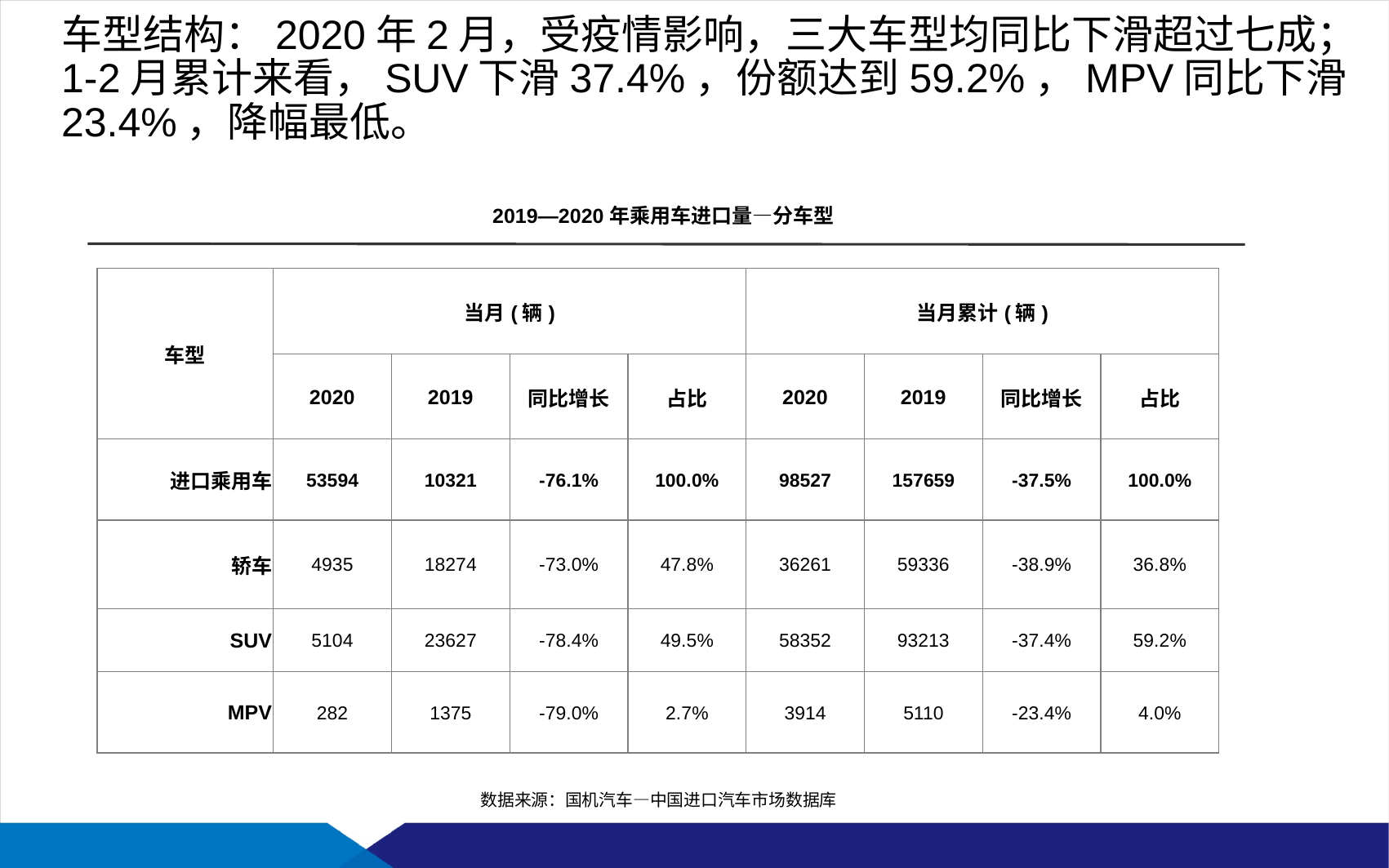

车型结构：2020年2月，受疫情影响，三大车型均同比下滑超过七成；1-2月累计来看，SUV下滑37.4%，份额达到59.2%，MPV同比下滑23.4%，降幅最低。
2019—2020年乘用车进口量—分车型

| 车型 | 当月(辆) |  |  |  | 当月累计(辆) |  |  |  |
| --- | --- | --- | --- | --- | --- | --- | --- | --- |
|  | 2020 | 2019 | 同比增长 | 占比 | 2020 | 2019 | 同比增长 | 占比 |
| 进口乘用车 | 53594 | 10321 | -76.1% | 100.0% | 98527 | 157659 | -37.5% | 100.0% |
| 轿车 | 4935 | 18274 | -73.0% | 47.8% | 36261 | 59336 | -38.9% | 36.8% |
| SUV | 5104 | 23627 | -78.4% | 49.5% | 58352 | 93213 | -37.4% | 59.2% |
| MPV | 282 | 1375 | -79.0% | 2.7% | 3914 | 5110 | -23.4% | 4.0% |
数据来源：国机汽车—中国进口汽车市场数据库